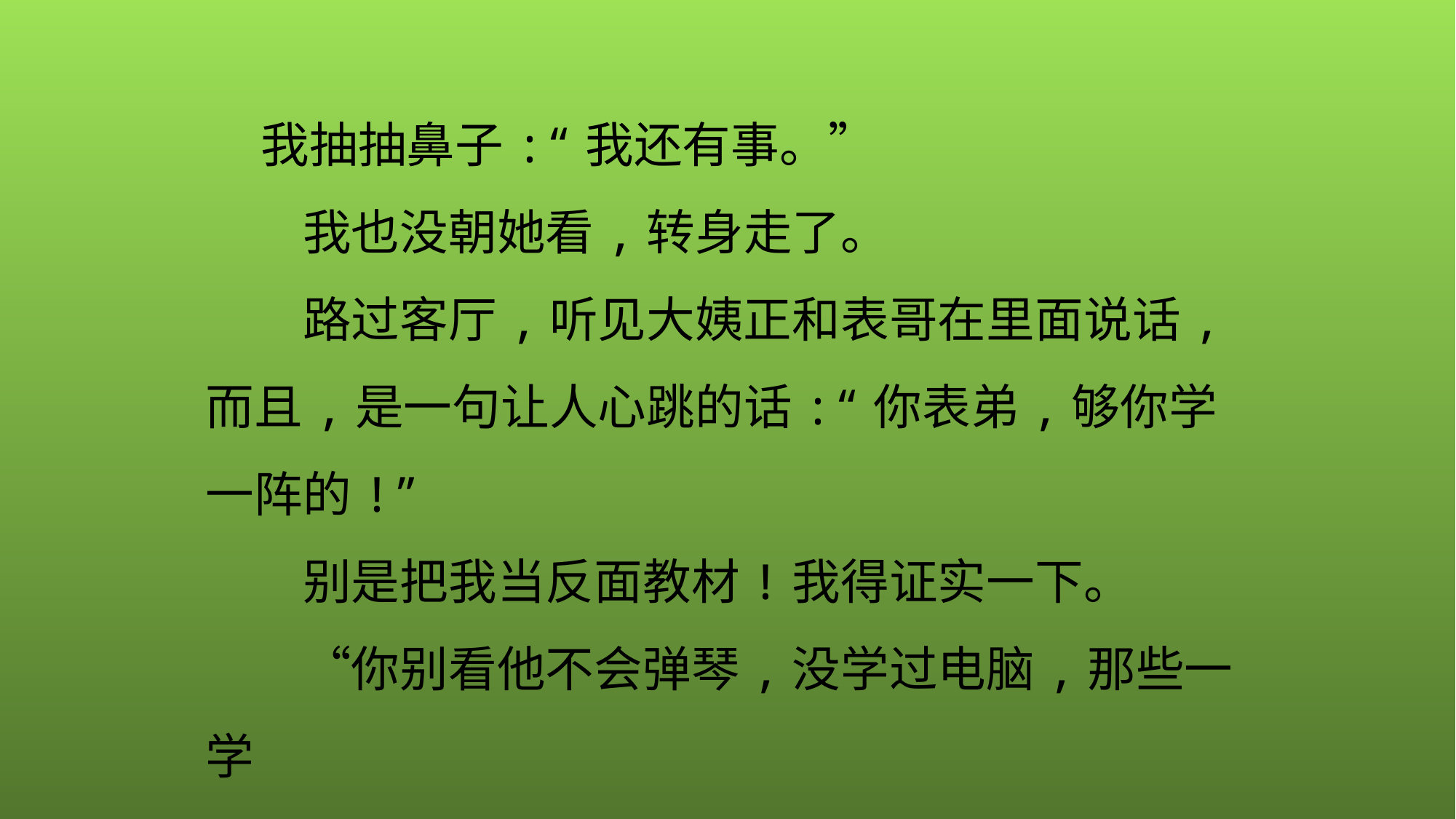

我抽抽鼻子:“我还有事。”
　　我也没朝她看,转身走了。
　　路过客厅,听见大姨正和表哥在里面说话,而且,是一句让人心跳的话:“你表弟,够你学一阵的!”
　　别是把我当反面教材!我得证实一下。
　　“你别看他不会弹琴,没学过电脑,那些一学